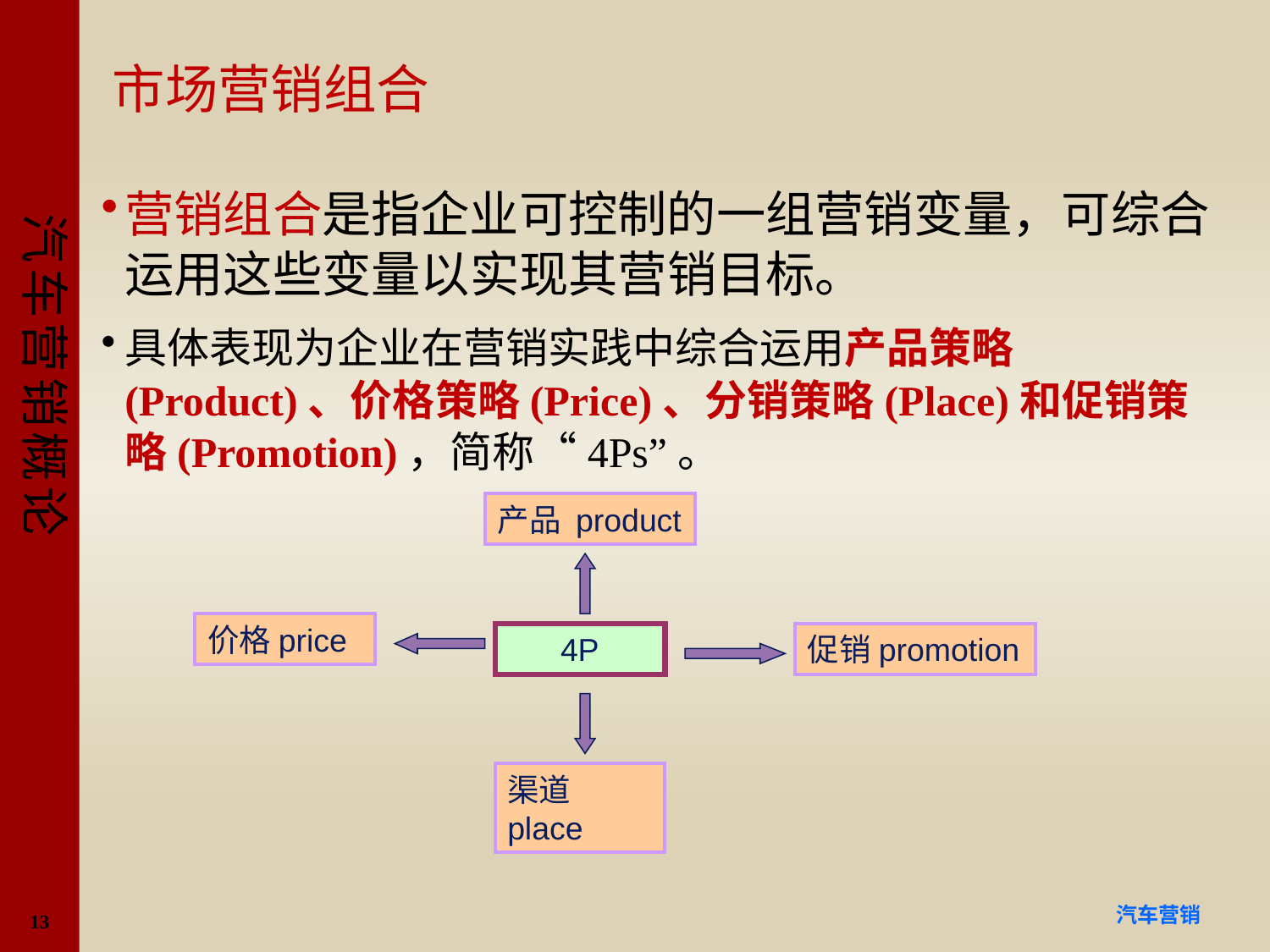

# 市场营销组合
营销组合是指企业可控制的一组营销变量，可综合运用这些变量以实现其营销目标。
具体表现为企业在营销实践中综合运用产品策略(Product)、价格策略(Price)、分销策略(Place)和促销策略(Promotion)，简称“4Ps”。
产品 product

价格price
4P
促销promotion

渠道place
13